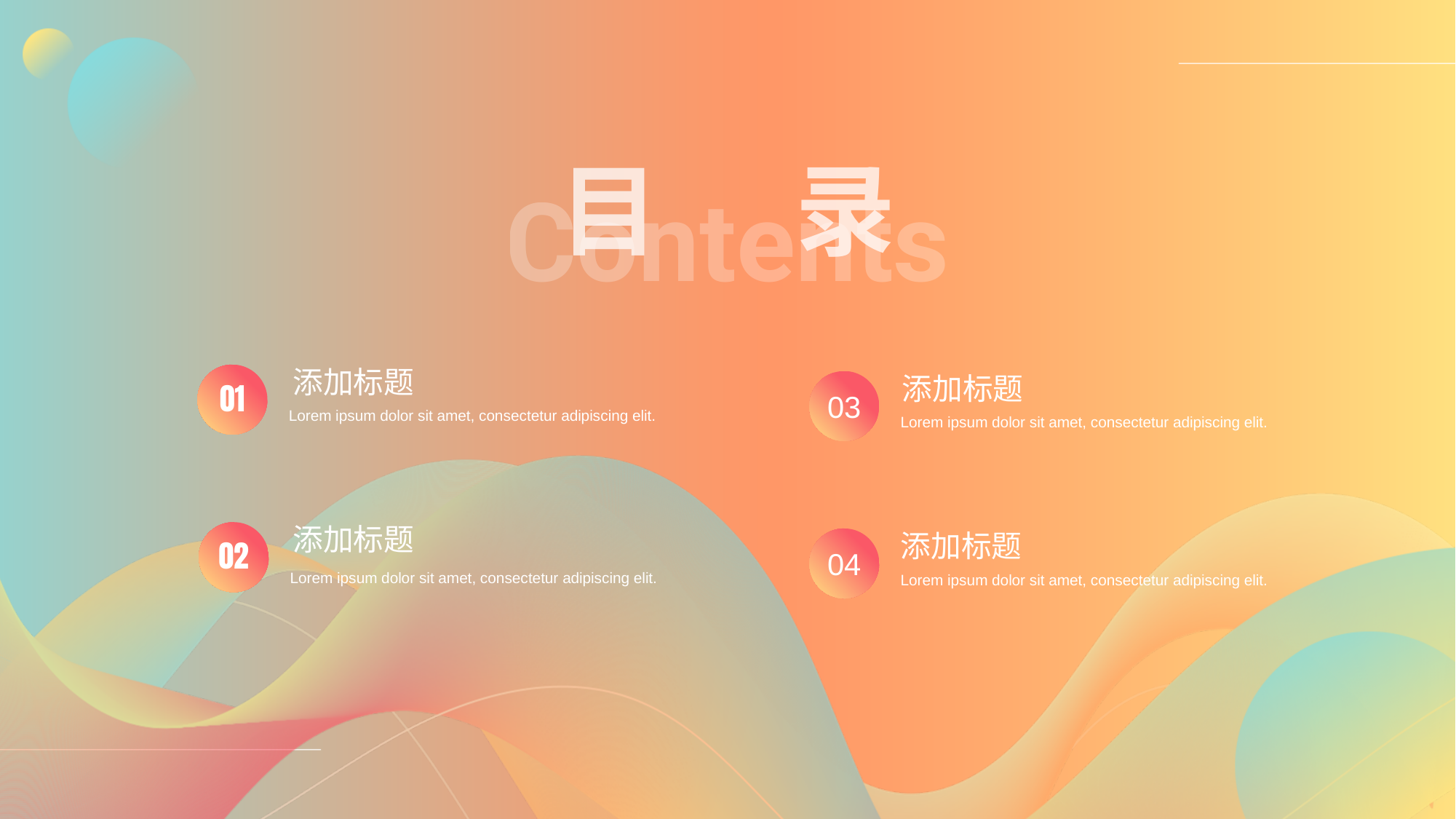

目      录
Contents
01
添加标题
03
添加标题
Lorem ipsum dolor sit amet, consectetur adipiscing elit.
Lorem ipsum dolor sit amet, consectetur adipiscing elit.
02
添加标题
04
添加标题
Lorem ipsum dolor sit amet, consectetur adipiscing elit.
Lorem ipsum dolor sit amet, consectetur adipiscing elit.